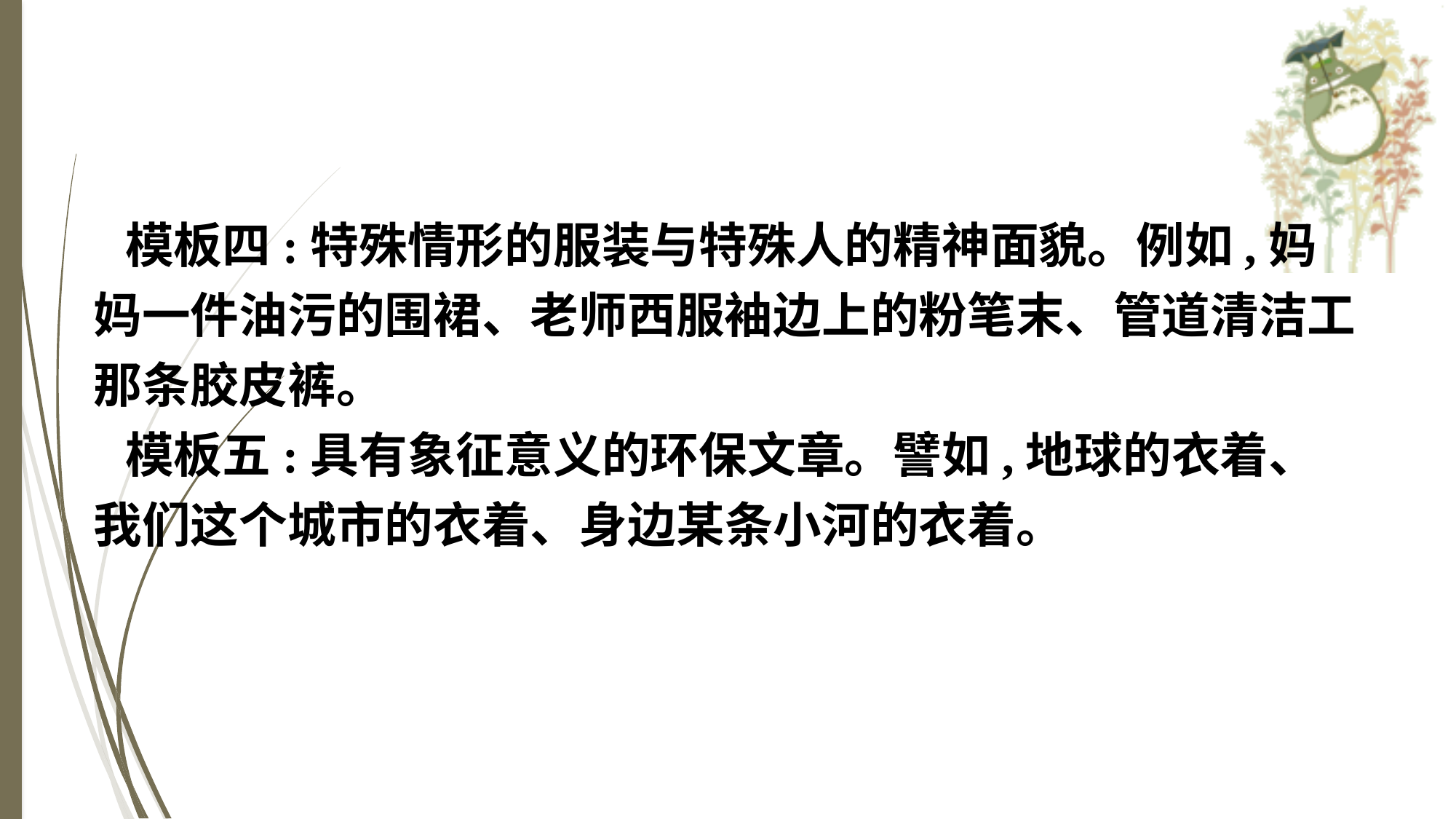

模板四:特殊情形的服装与特殊人的精神面貌。例如,妈妈一件油污的围裙、老师西服袖边上的粉笔末、管道清洁工那条胶皮裤。
模板五:具有象征意义的环保文章。譬如,地球的衣着、我们这个城市的衣着、身边某条小河的衣着。